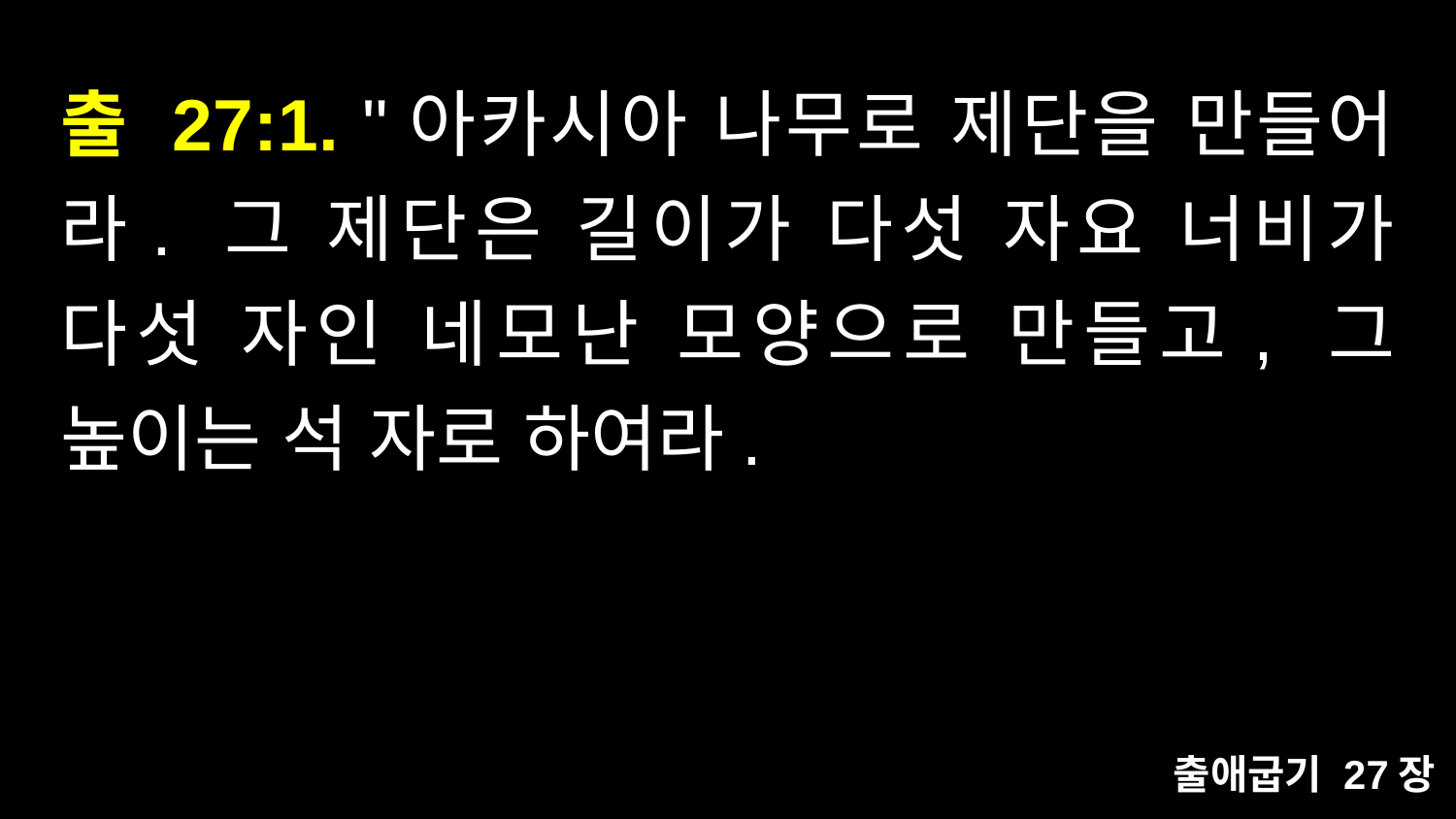

# 출 27:1. "아카시아 나무로 제단을 만들어라. 그 제단은 길이가 다섯 자요 너비가 다섯 자인 네모난 모양으로 만들고, 그 높이는 석 자로 하여라.
출애굽기 27장